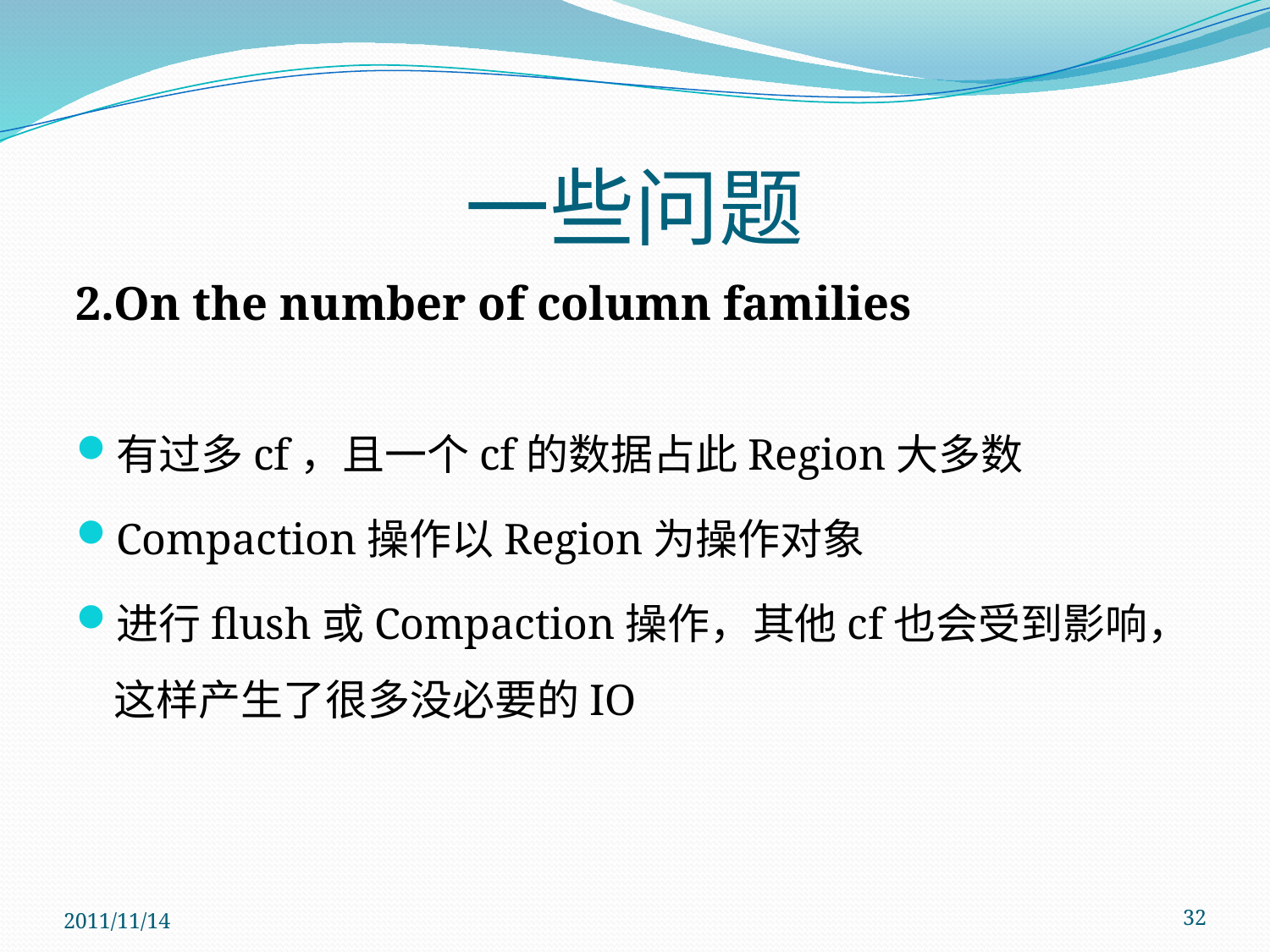

# 一些问题
2.On the number of column families

有过多cf，且一个cf的数据占此Region大多数
Compaction操作以Region为操作对象
进行flush或Compaction操作，其他cf也会受到影响，这样产生了很多没必要的IO
2011/11/14
32